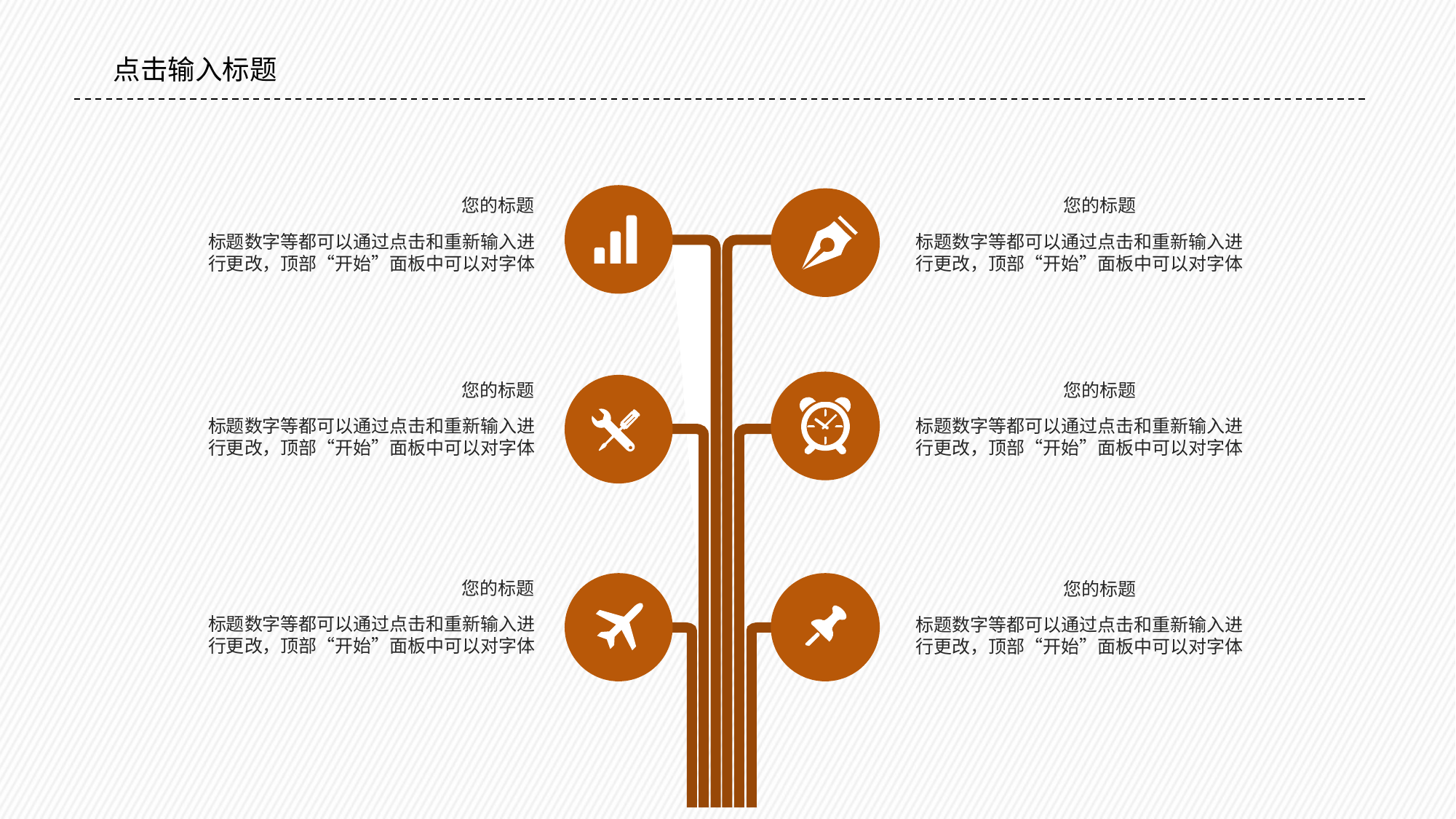

#
点击输入标题

您的标题
标题数字等都可以通过点击和重新输入进行更改，顶部“开始”面板中可以对字体
您的标题
标题数字等都可以通过点击和重新输入进行更改，顶部“开始”面板中可以对字体

您的标题
标题数字等都可以通过点击和重新输入进行更改，顶部“开始”面板中可以对字体
您的标题
标题数字等都可以通过点击和重新输入进行更改，顶部“开始”面板中可以对字体

您的标题
标题数字等都可以通过点击和重新输入进行更改，顶部“开始”面板中可以对字体
您的标题
标题数字等都可以通过点击和重新输入进行更改，顶部“开始”面板中可以对字体

22